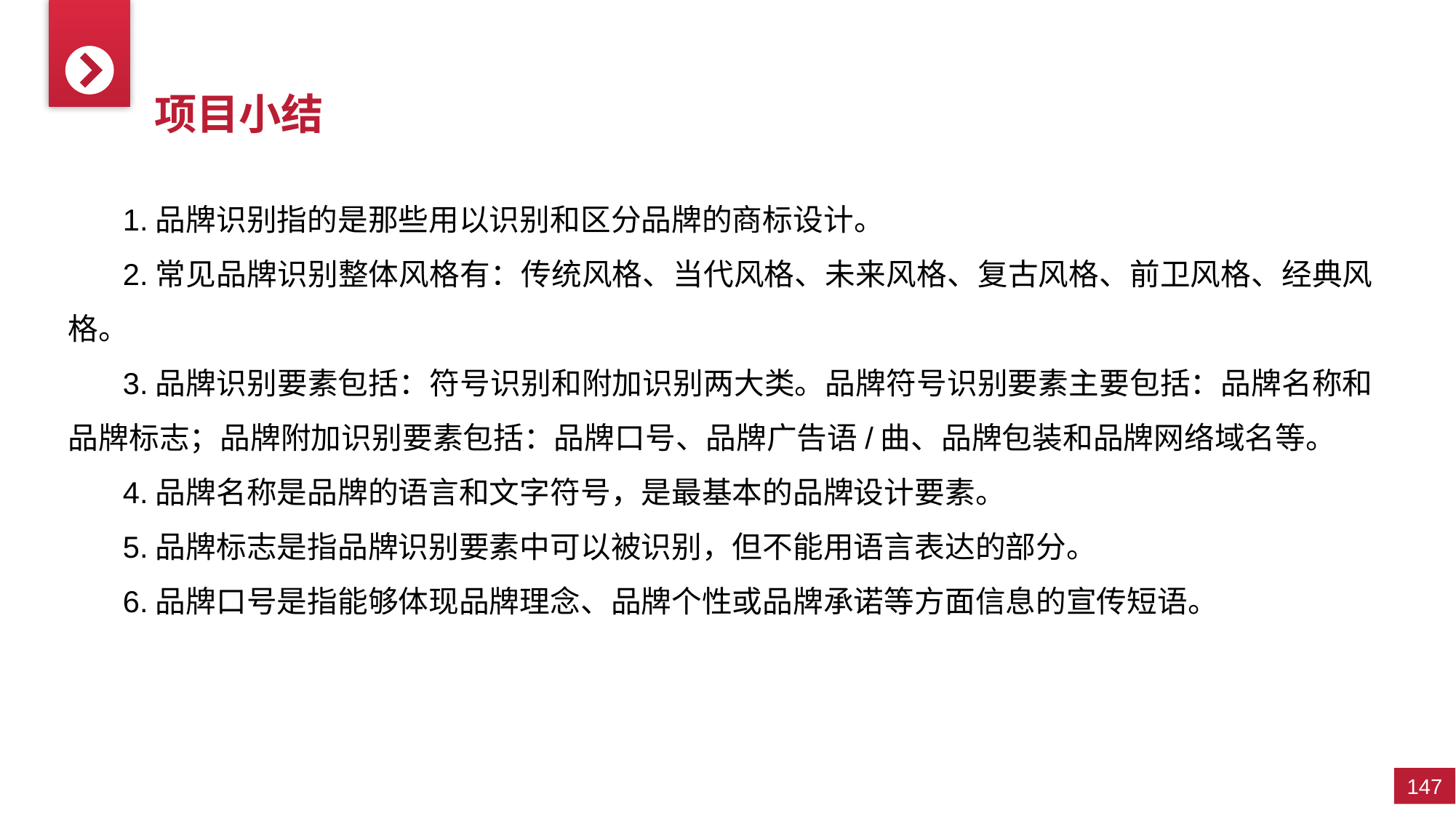

项目小结
1.品牌识别指的是那些用以识别和区分品牌的商标设计。
2.常见品牌识别整体风格有：传统风格、当代风格、未来风格、复古风格、前卫风格、经典风格。
3.品牌识别要素包括：符号识别和附加识别两大类。品牌符号识别要素主要包括：品牌名称和品牌标志；品牌附加识别要素包括：品牌口号、品牌广告语/曲、品牌包装和品牌网络域名等。
4.品牌名称是品牌的语言和文字符号，是最基本的品牌设计要素。
5.品牌标志是指品牌识别要素中可以被识别，但不能用语言表达的部分。
6.品牌口号是指能够体现品牌理念、品牌个性或品牌承诺等方面信息的宣传短语。